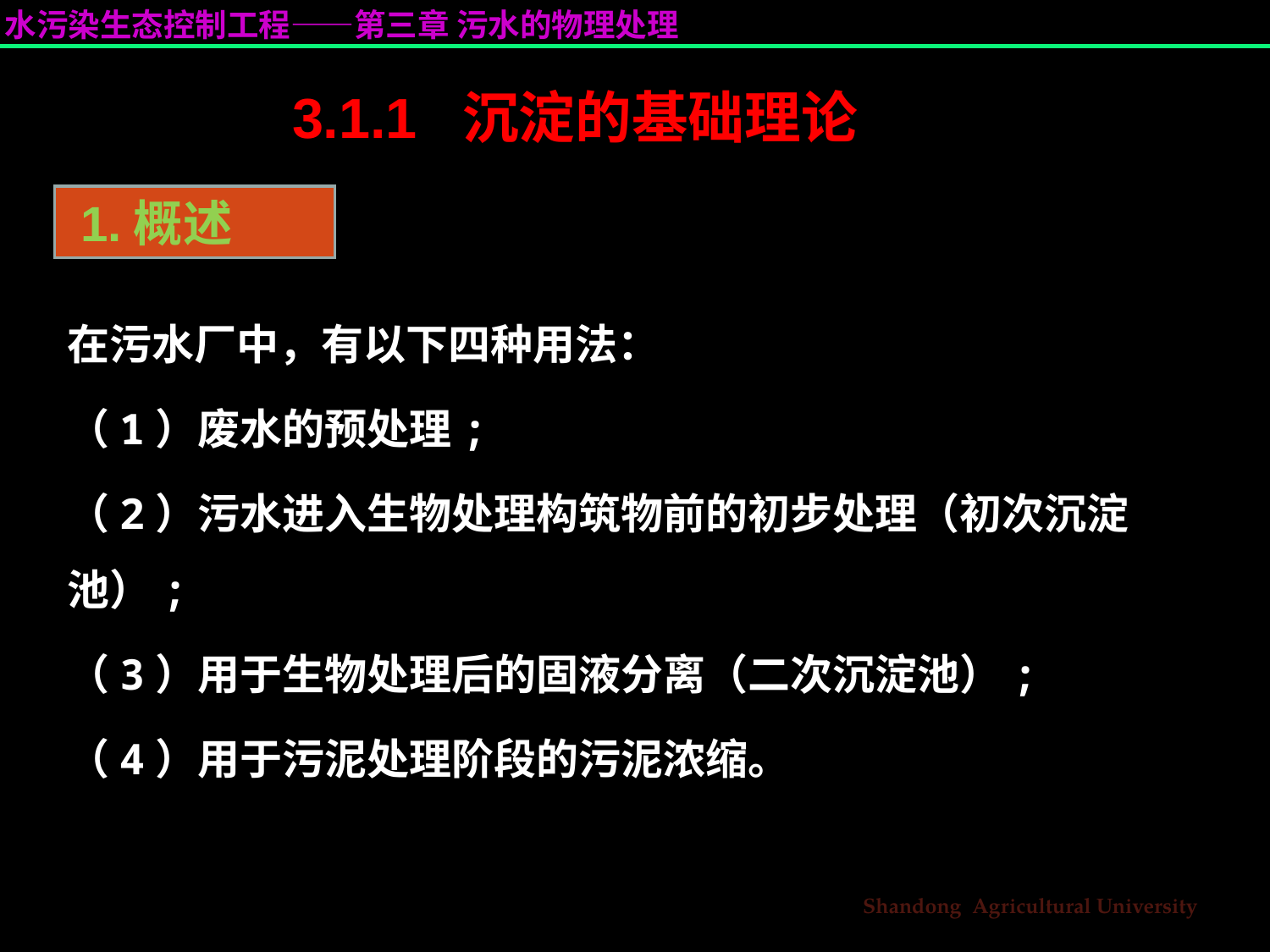

3.1.1  沉淀的基础理论
 1.概述

在污水厂中，有以下四种用法：
（1）废水的预处理;
（2）污水进入生物处理构筑物前的初步处理（初次沉淀池）;
（3）用于生物处理后的固液分离（二次沉淀池）;
（4）用于污泥处理阶段的污泥浓缩。